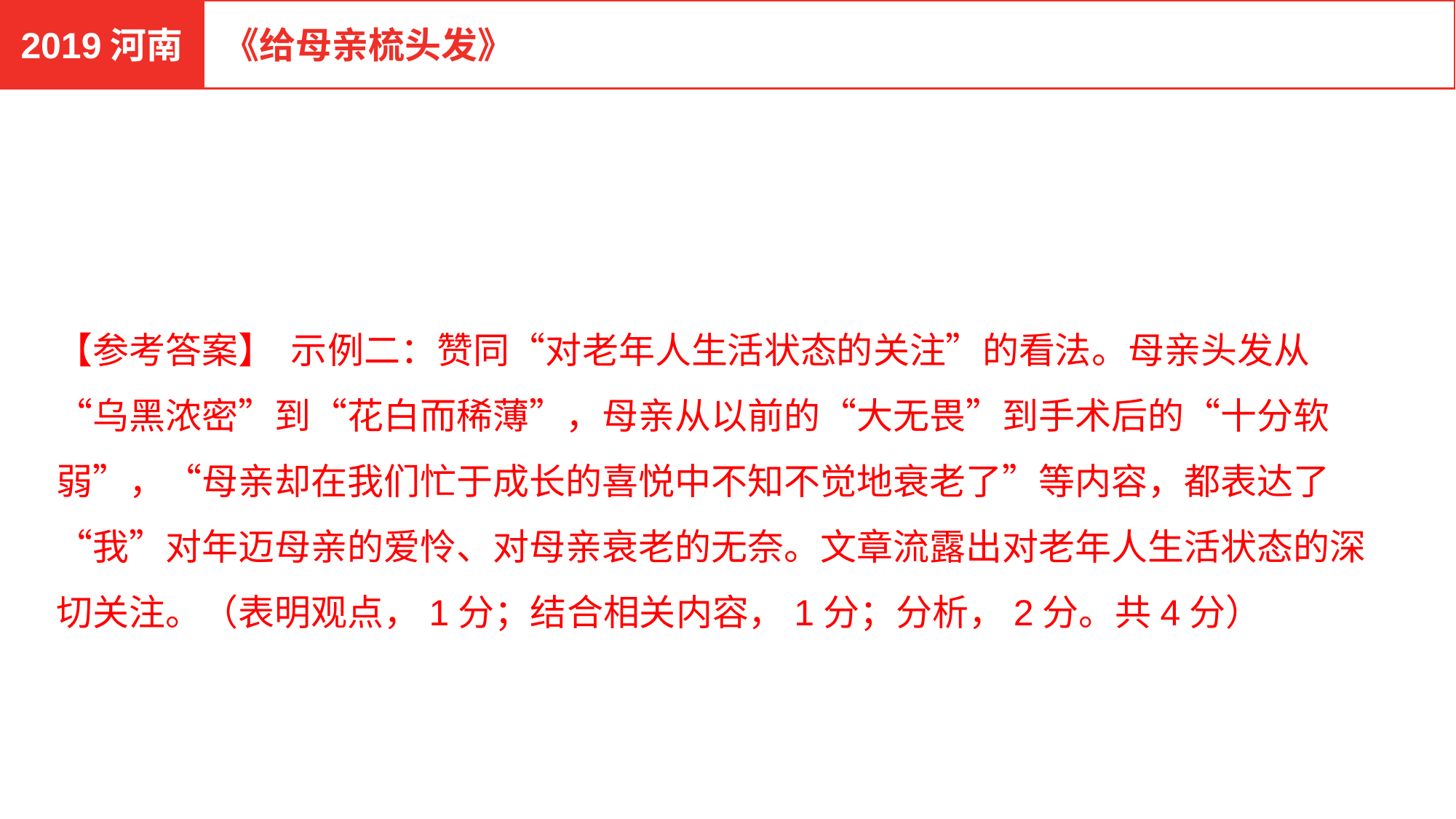

2019河南
《给母亲梳头发》

【参考答案】  示例二：赞同“对老年人生活状态的关注”的看法。母亲头发从“乌黑浓密”到“花白而稀薄”，母亲从以前的“大无畏”到手术后的“十分软弱”，“母亲却在我们忙于成长的喜悦中不知不觉地衰老了”等内容，都表达了“我”对年迈母亲的爱怜、对母亲衰老的无奈。文章流露出对老年人生活状态的深切关注。（表明观点，1分；结合相关内容，1分；分析，2分。共4分）